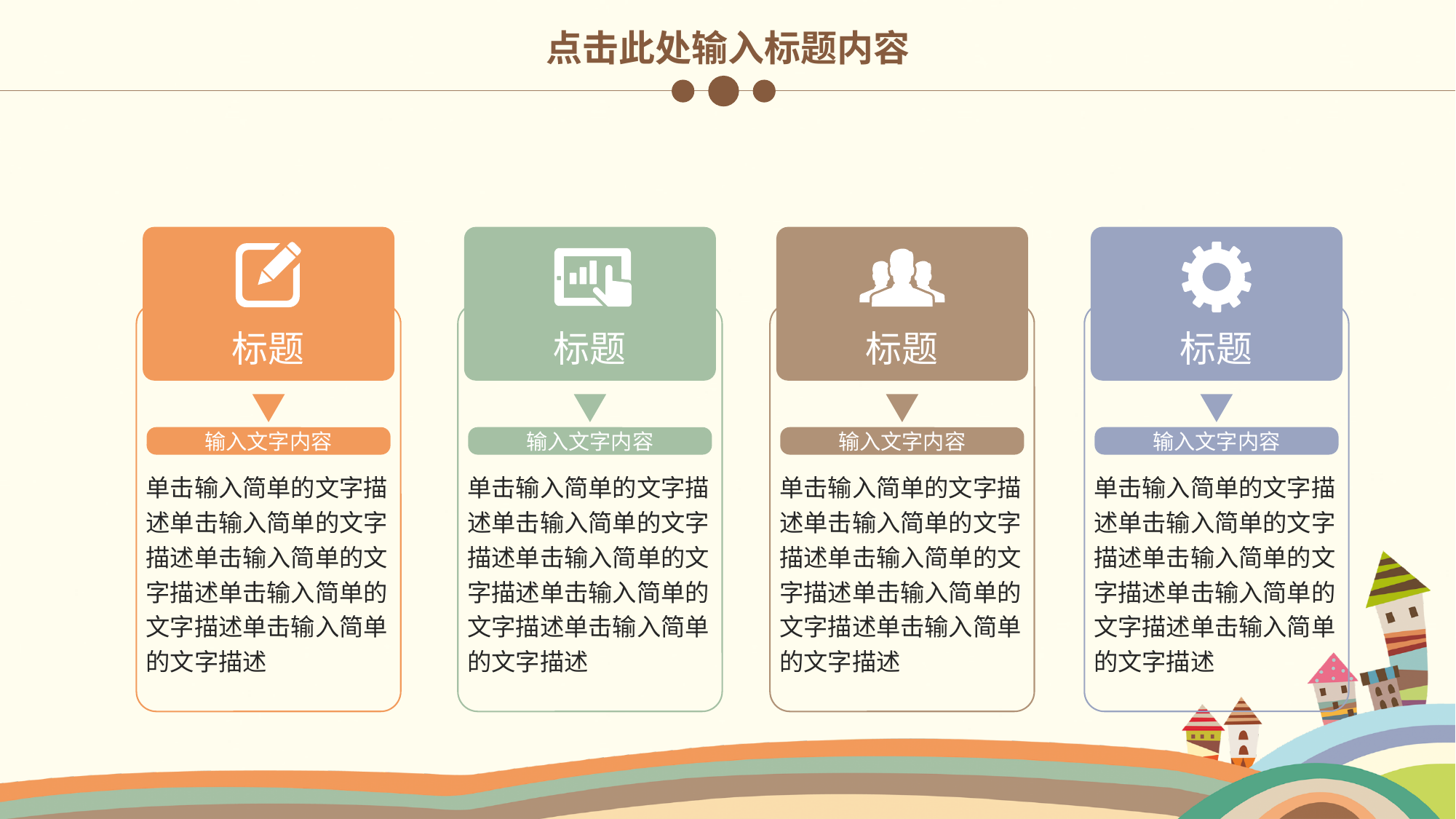

点击此处输入标题内容

标题
标题
标题
标题

输入文字内容
输入文字内容
输入文字内容
输入文字内容
单击输入简单的文字描述单击输入简单的文字描述单击输入简单的文字描述单击输入简单的文字描述单击输入简单的文字描述

单击输入简单的文字描述单击输入简单的文字描述单击输入简单的文字描述单击输入简单的文字描述单击输入简单的文字描述

单击输入简单的文字描述单击输入简单的文字描述单击输入简单的文字描述单击输入简单的文字描述单击输入简单的文字描述

单击输入简单的文字描述单击输入简单的文字描述单击输入简单的文字描述单击输入简单的文字描述单击输入简单的文字描述